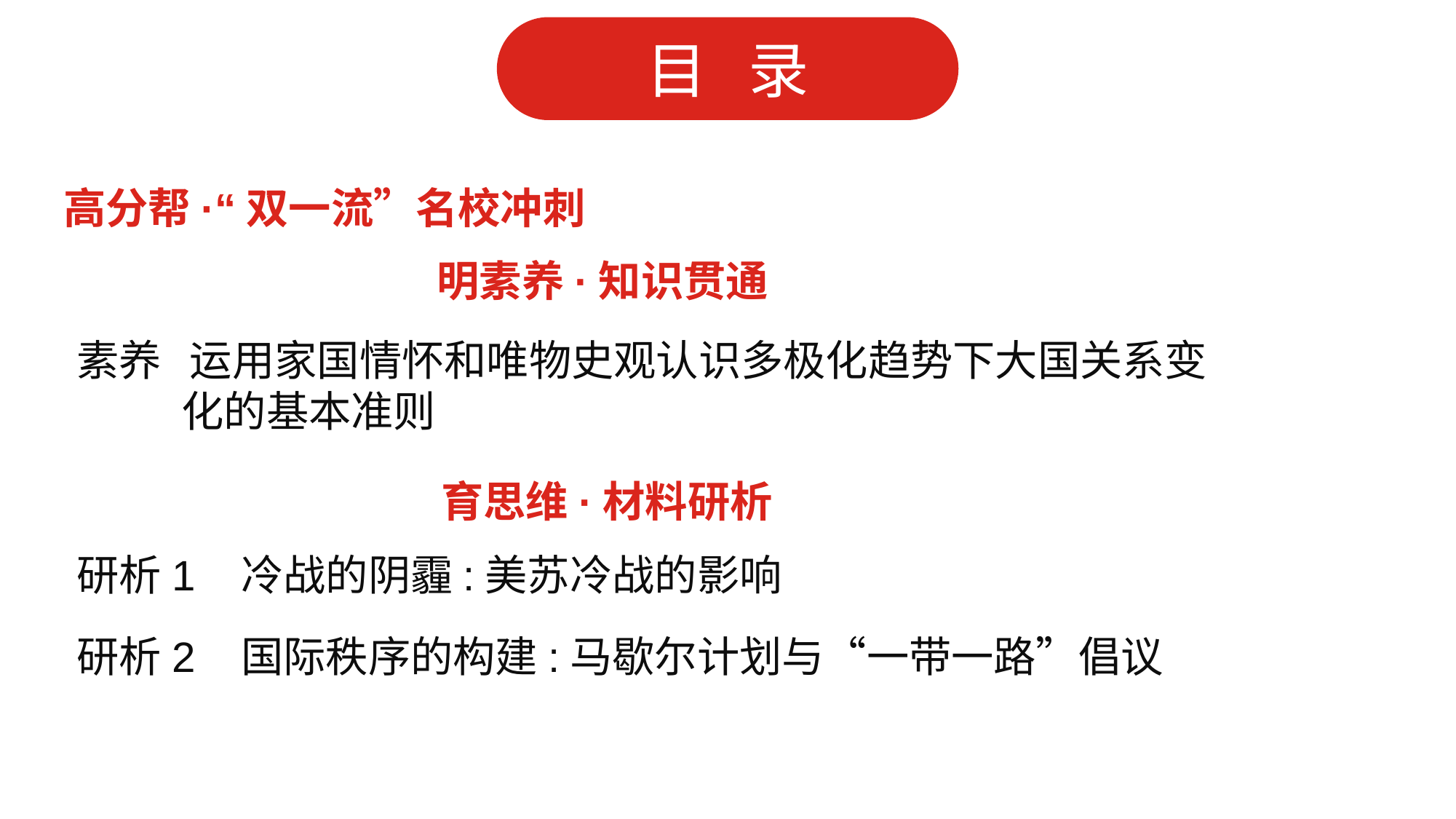

高分帮·“双一流”名校冲刺
明素养·知识贯通
素养   运用家国情怀和唯物史观认识多极化趋势下大国关系变
          化的基本准则
育思维·材料研析
研析1   冷战的阴霾:美苏冷战的影响
研析2   国际秩序的构建:马歇尔计划与“一带一路”倡议